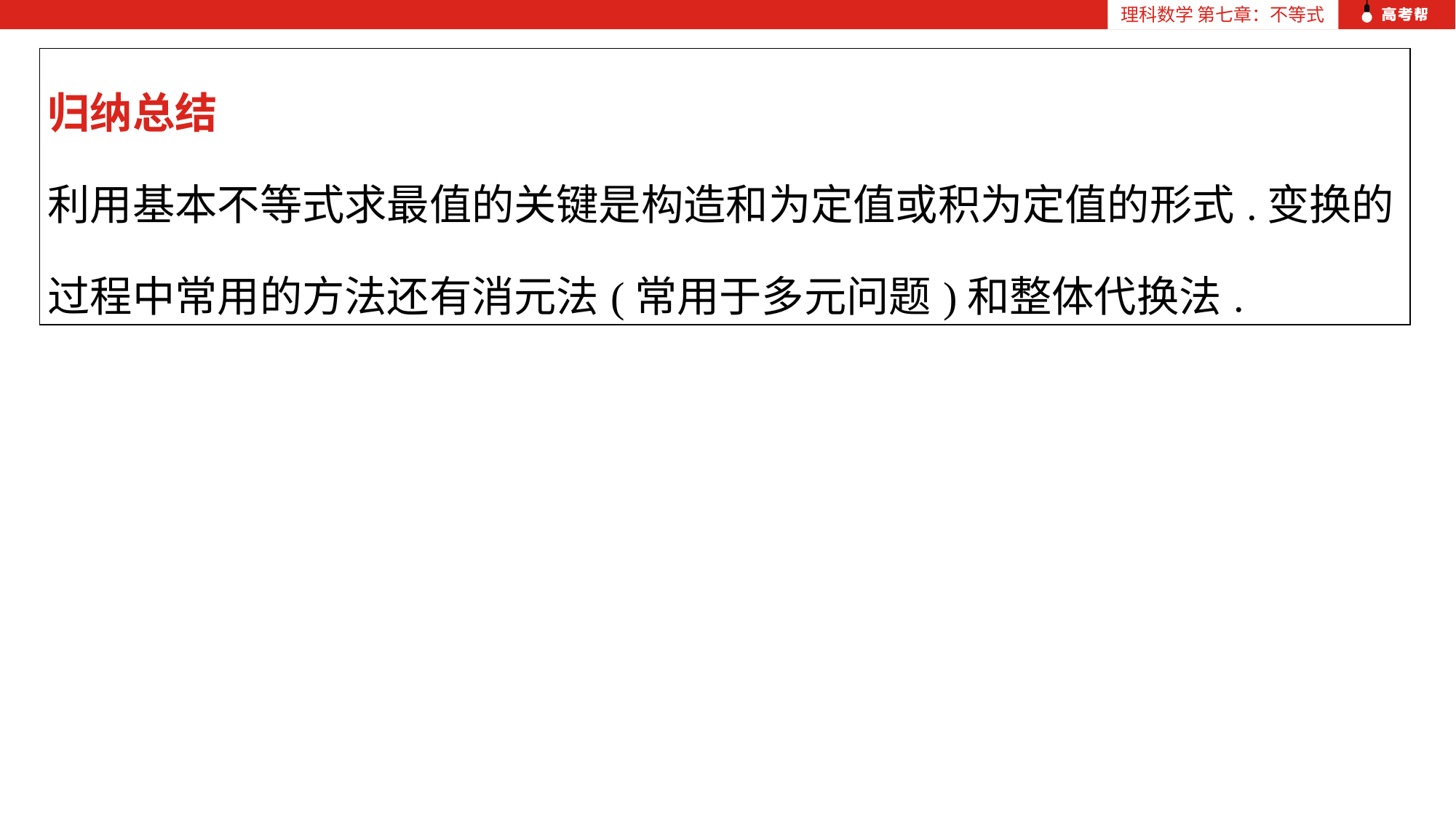

| 归纳总结 利用基本不等式求最值的关键是构造和为定值或积为定值的形式.变换的过程中常用的方法还有消元法(常用于多元问题)和整体代换法. |
| --- |